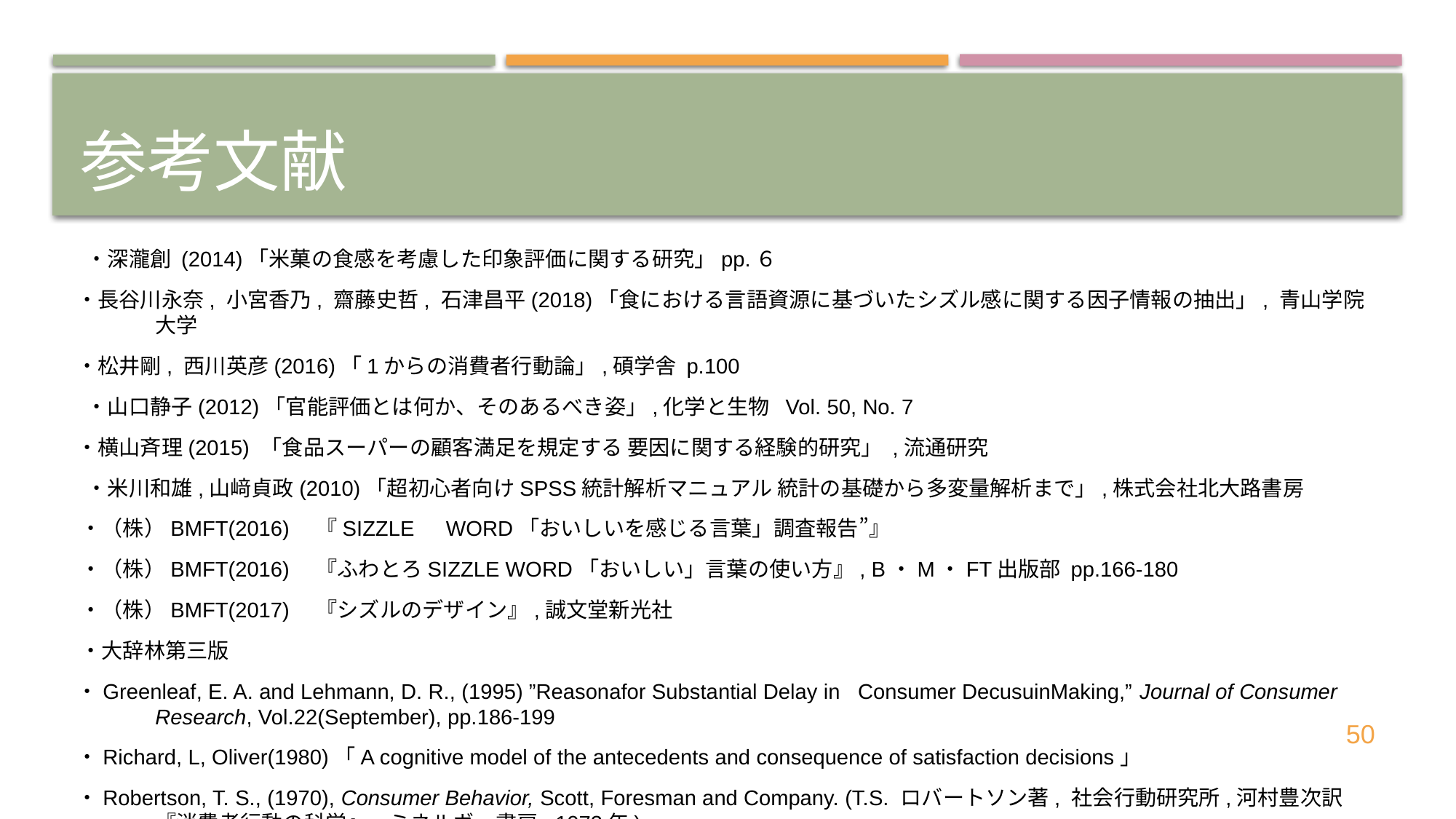

# 参考文献
 ・深瀧創 (2014)「米菓の食感を考慮した印象評価に関する研究」pp.６
・長谷川永奈, 小宮香乃, 齋藤史哲, 石津昌平(2018)「食における言語資源に基づいたシズル感に関する因子情報の抽出」, 青山学院大学
・松井剛, 西川英彦(2016)「1からの消費者行動論」,碩学舎 p.100
 ・山口静子(2012)「官能評価とは何か、そのあるべき姿」,化学と生物 Vol. 50, No. 7
・横山斉理(2015) 「食品スーパーの顧客満足を規定する 要因に関する経験的研究」 ,流通研究
 ・米川和雄,山﨑貞政(2010)「超初心者向けSPSS統計解析マニュアル 統計の基礎から多変量解析まで」,株式会社北大路書房
・（株）BMFT(2016)　『SIZZLE　WORD「おいしいを感じる言葉」調査報告”』
・（株）BMFT(2016)　『ふわとろSIZZLE WORD「おいしい」言葉の使い方』, B・M・FT出版部 pp.166-180
・（株）BMFT(2017)　『シズルのデザイン』,誠文堂新光社
・大辞林第三版
・Greenleaf, E. A. and Lehmann, D. R., (1995) ”Reasonafor Substantial Delay in   Consumer DecusuinMaking,” Journal of Consumer Research, Vol.22(September), pp.186-199
・Richard, L, Oliver(1980)「A cognitive model of the antecedents and consequence of satisfaction decisions」
・Robertson, T. S., (1970), Consumer Behavior, Scott, Foresman and Company. (T.S. ロバートソン著, 社会行動研究所,河村豊次訳　『消費者行動の科学』　ミネルヴァ書房, 1973年)
50